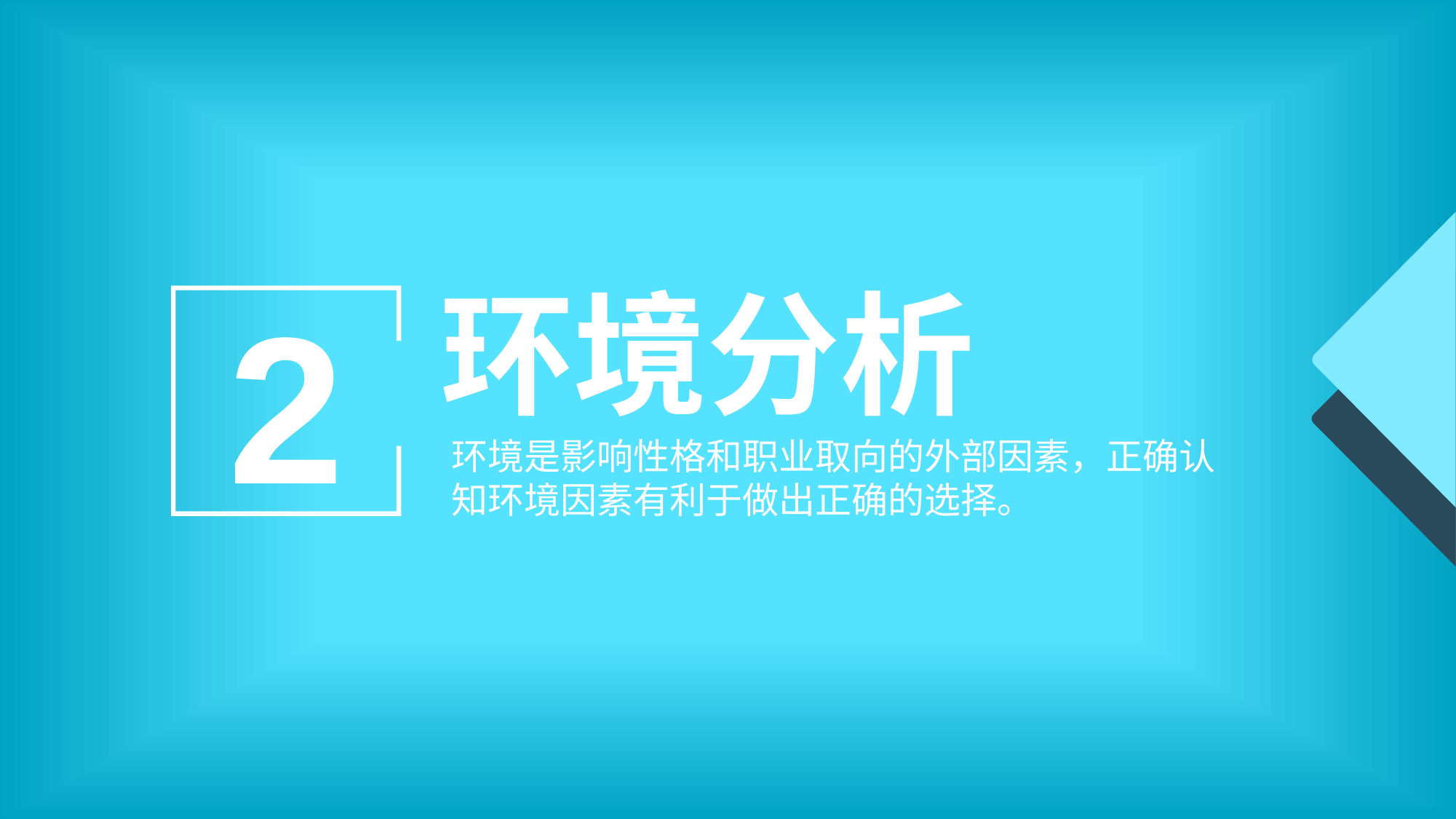

环境分析

2

环境是影响性格和职业取向的外部因素，正确认知环境因素有利于做出正确的选择。